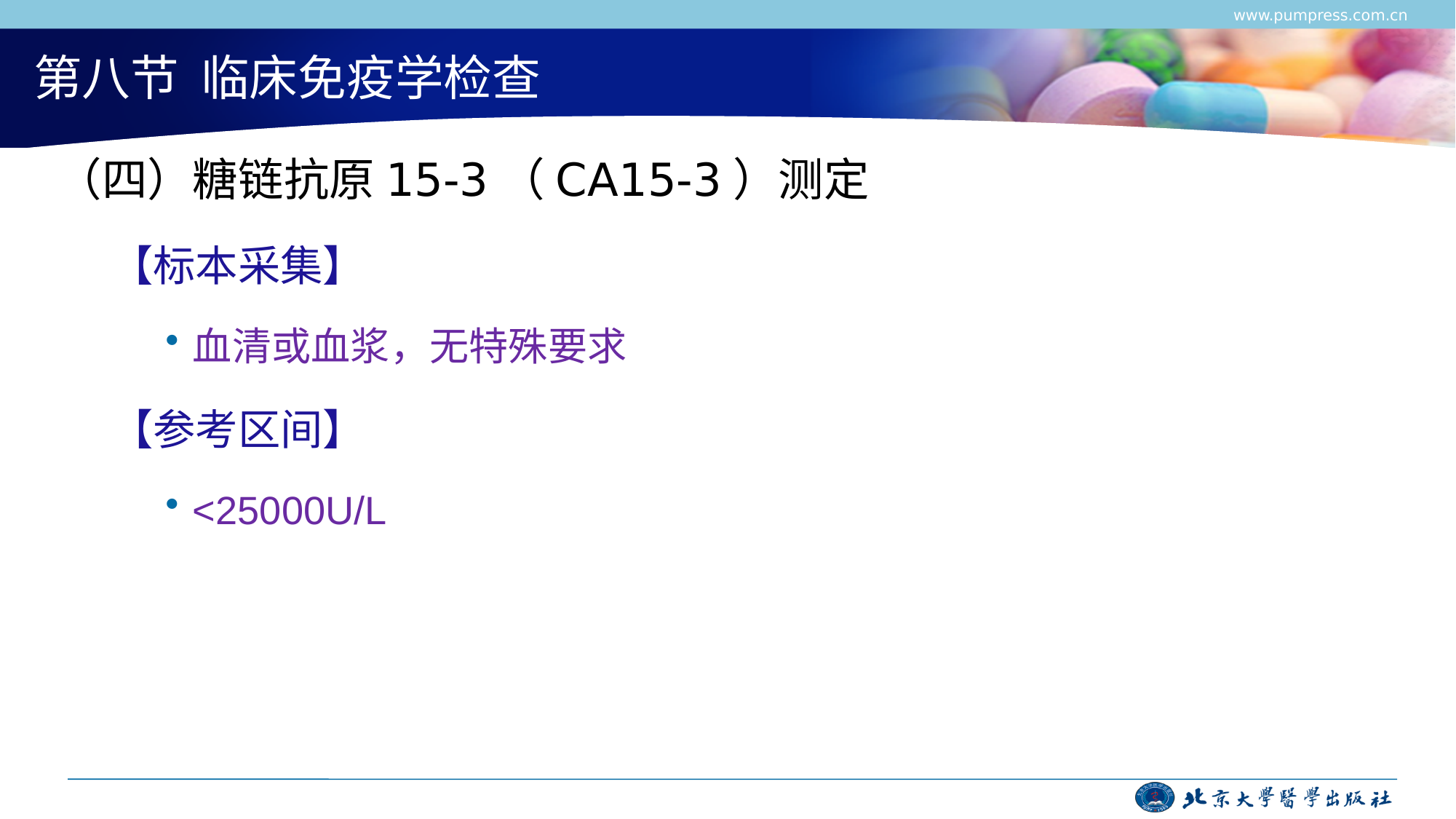

www.pumpress.com.cn
# 第八节  临床免疫学检查
（四）糖链抗原15-3（CA15-3）测定
【标本采集】
血清或血浆，无特殊要求
【参考区间】
<25000U/L